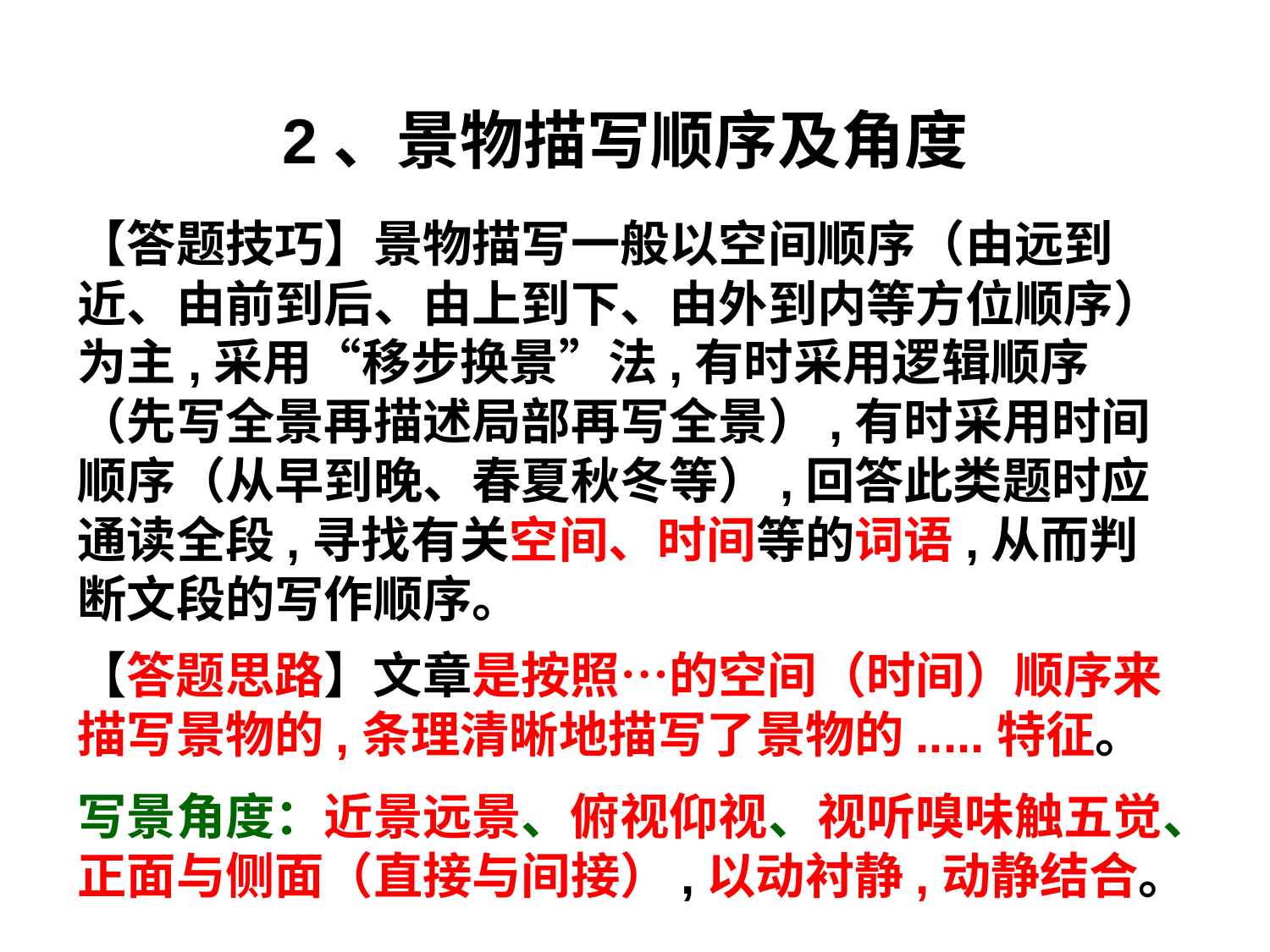

# 2、景物描写顺序及角度
【答题技巧】景物描写一般以空间顺序（由远到近、由前到后、由上到下、由外到内等方位顺序）为主,采用“移步换景”法,有时采用逻辑顺序（先写全景再描述局部再写全景）,有时采用时间顺序（从早到晚、春夏秋冬等）,回答此类题时应通读全段,寻找有关空间、时间等的词语,从而判断文段的写作顺序。
【答题思路】文章是按照…的空间（时间）顺序来描写景物的,条理清晰地描写了景物的.....特征。
写景角度：近景远景、俯视仰视、视听嗅味触五觉、正面与侧面（直接与间接）,以动衬静,动静结合。